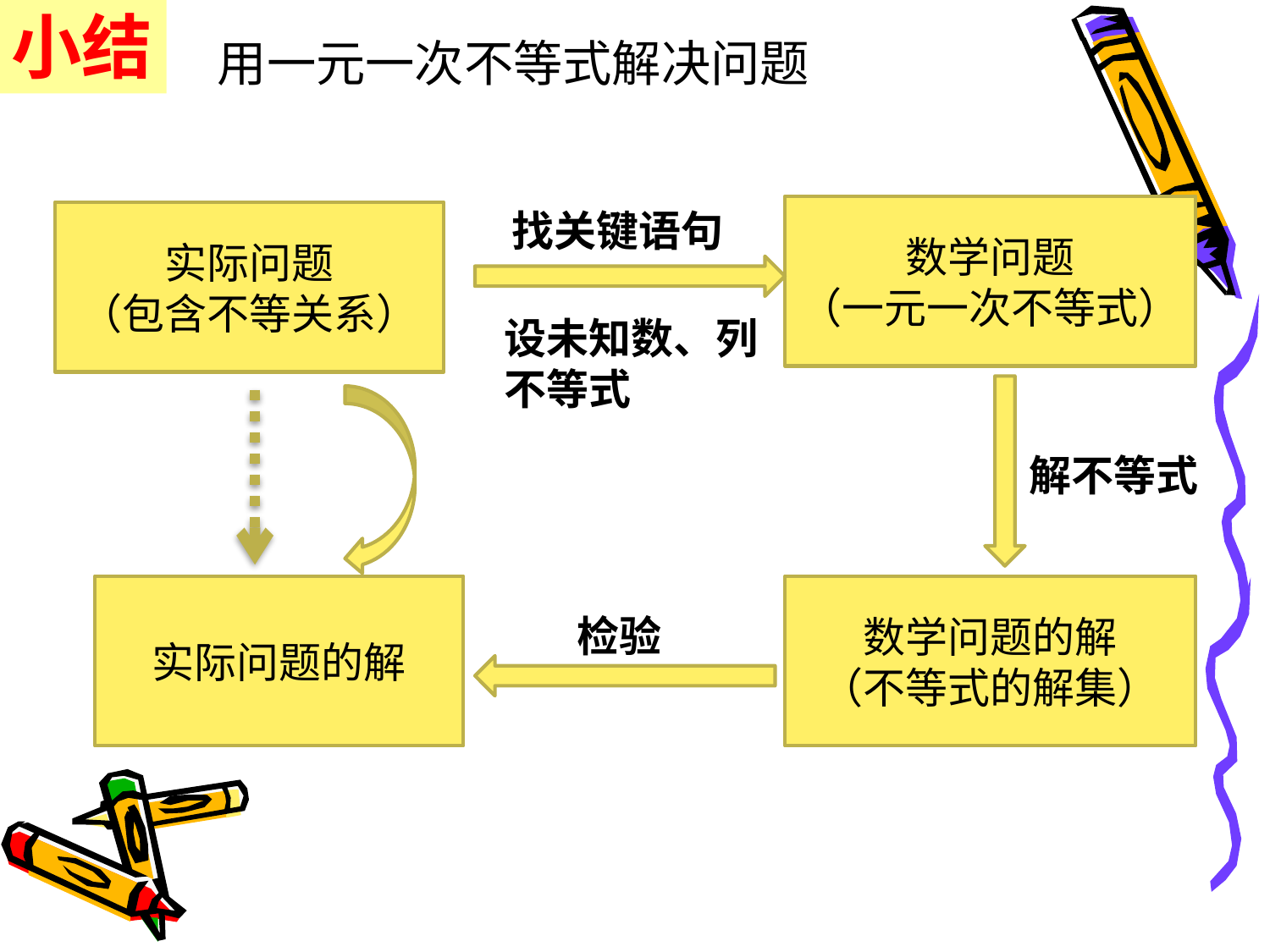

小结
用一元一次不等式解决问题
数学问题
（一元一次不等式）
找关键语句
实际问题
（包含不等关系）

设未知数、列不等式

解不等式
实际问题的解
数学问题的解
（不等式的解集）
检验